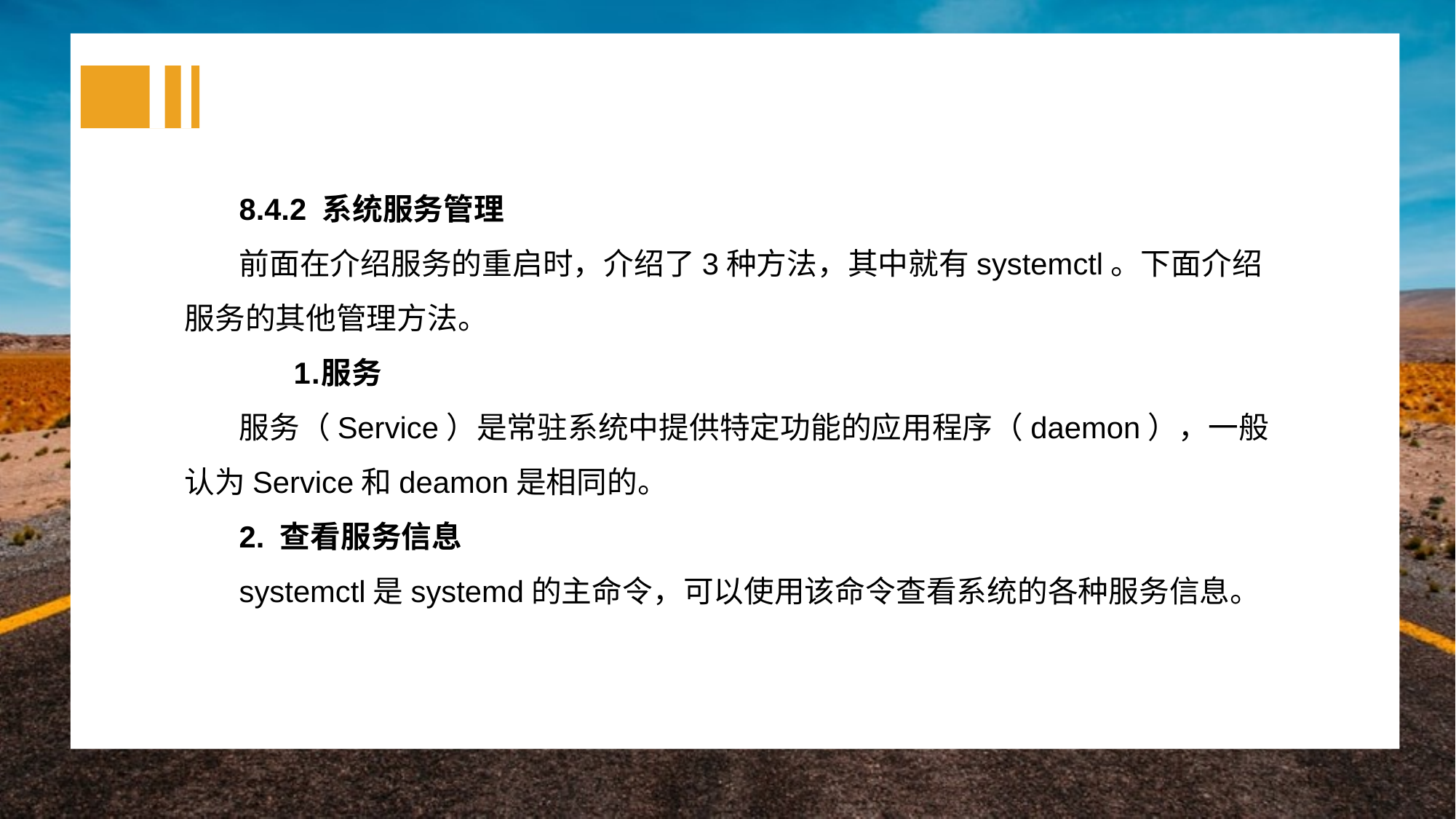

8.4.2 系统服务管理
前面在介绍服务的重启时，介绍了3种方法，其中就有systemctl。下面介绍服务的其他管理方法。
服务
服务（Service）是常驻系统中提供特定功能的应用程序（daemon），一般认为Service和deamon是相同的。
2. 查看服务信息
systemctl是systemd的主命令，可以使用该命令查看系统的各种服务信息。